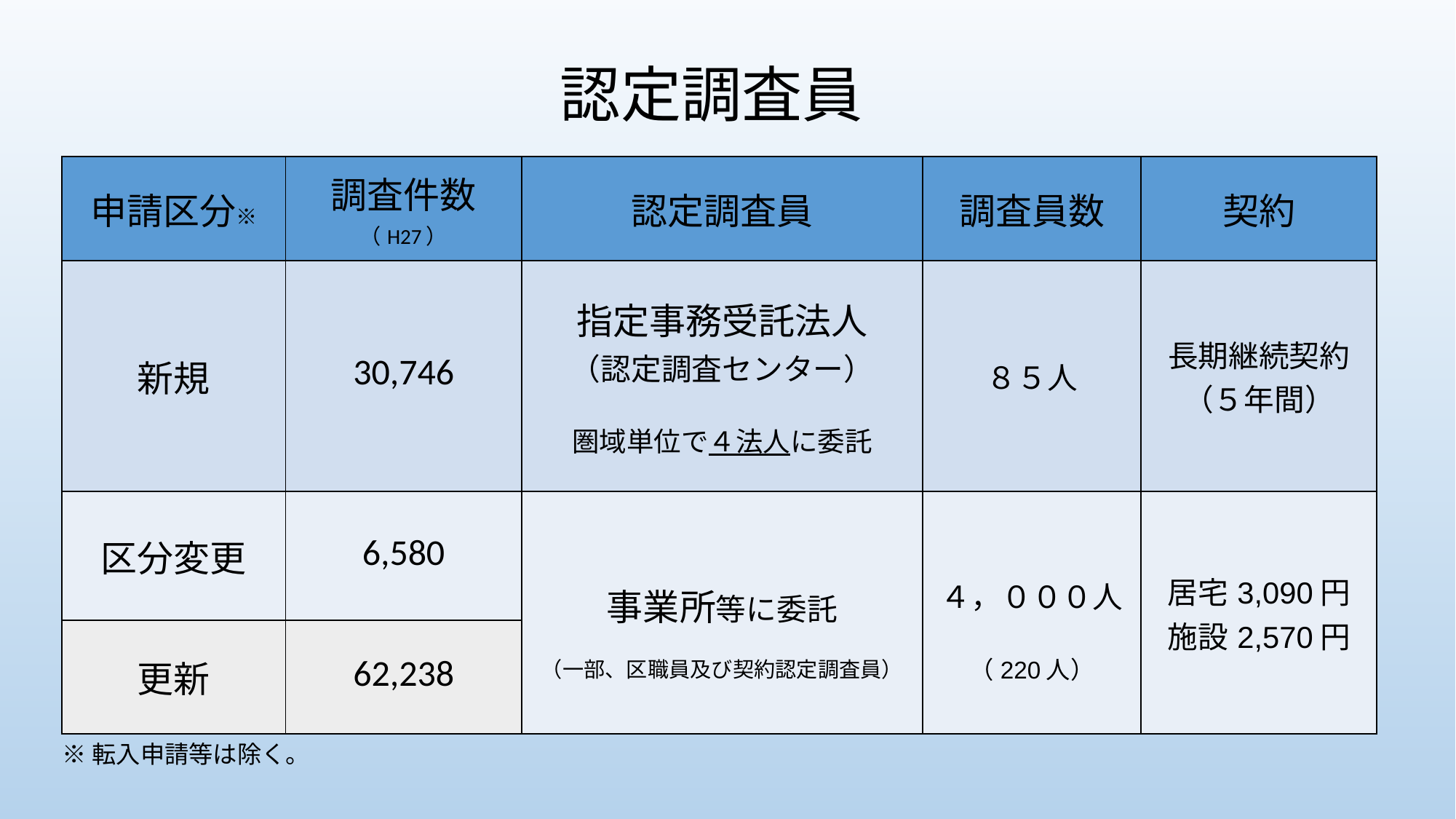

認定調査員
| 申請区分※ | 調査件数（H27） | 認定調査員 | 調査員数 | 契約 |
| --- | --- | --- | --- | --- |
| 新規 | 30,746 | 指定事務受託法人 （認定調査センター） 圏域単位で４法人に委託 | ８５人 | 長期継続契約 （５年間） |
| 区分変更 | 6,580 | 事業所等に委託 （一部、区職員及び契約認定調査員） | ４，０００人 （220人） | 居宅3,090円 施設2,570円 |
| 更新 | 62,238 |  |  |  |
※転入申請等は除く。